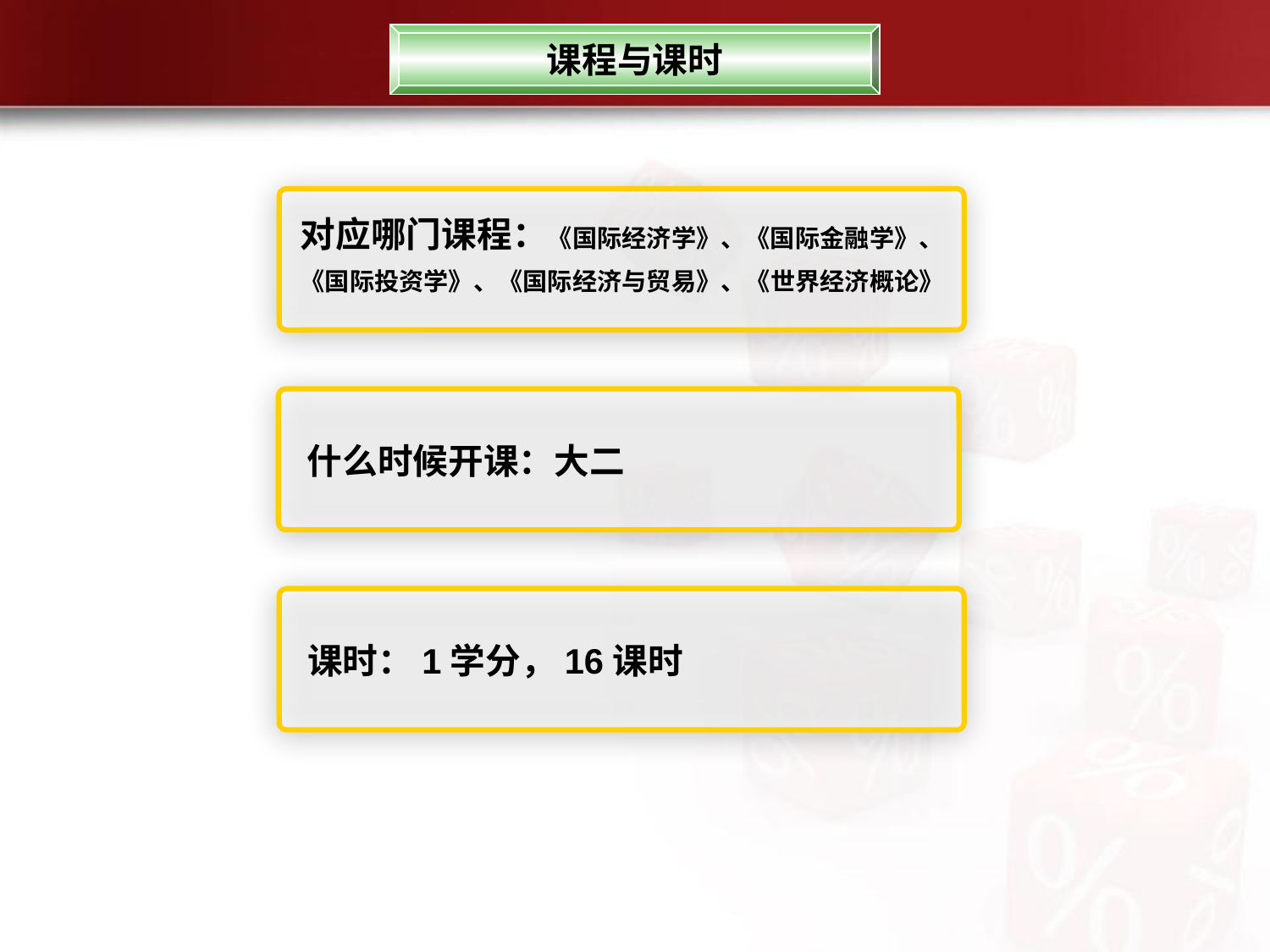

课程与课时

对应哪门课程：《国际经济学》、《国际金融学》、《国际投资学》、《国际经济与贸易》、《世界经济概论》

什么时候开课：大二

课时：1学分，16课时